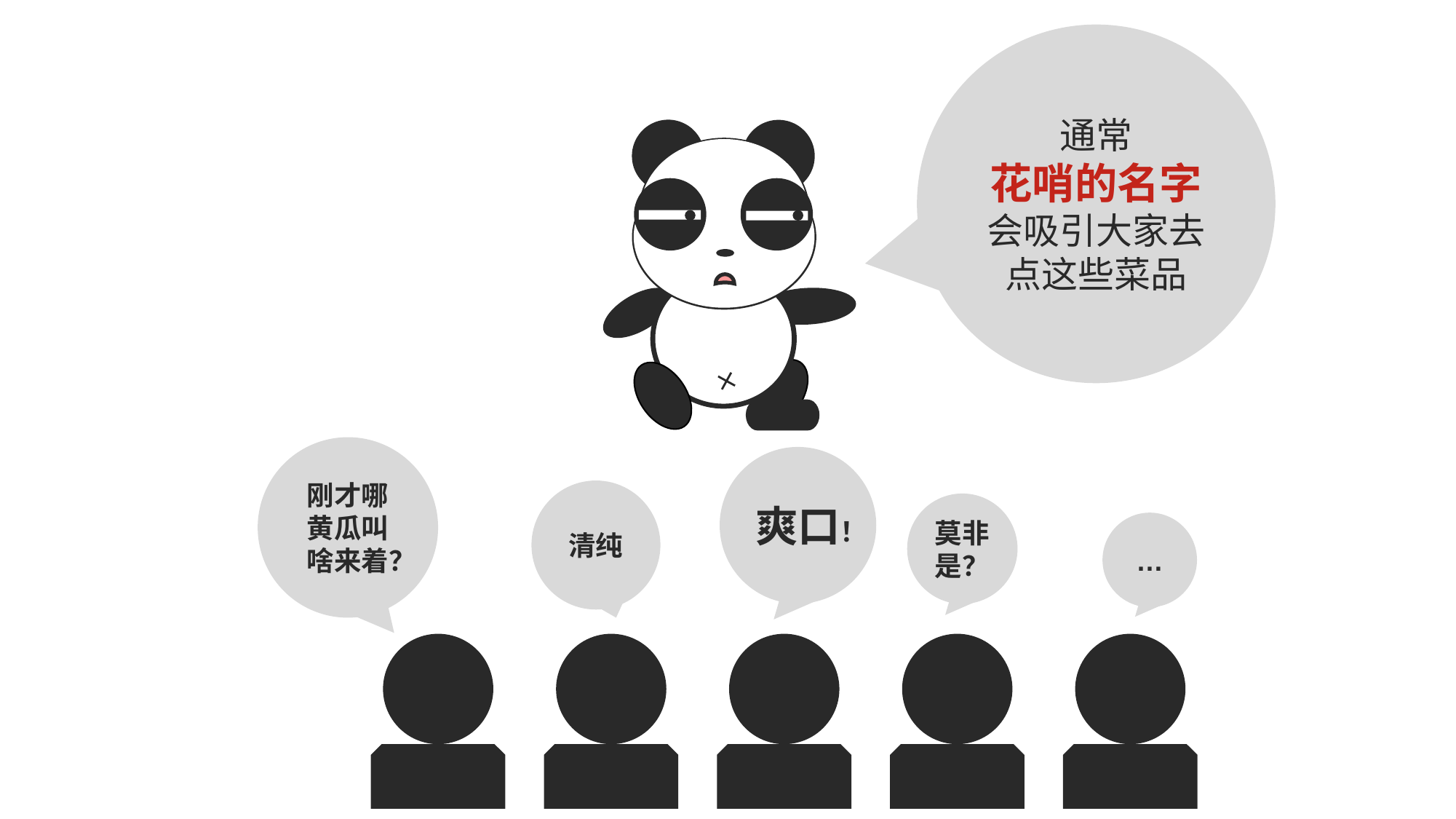

通常
花哨的名字
会吸引大家去点这些菜品

刚才哪黄瓜叫啥来着？

爽口！

清纯

莫非是？

…